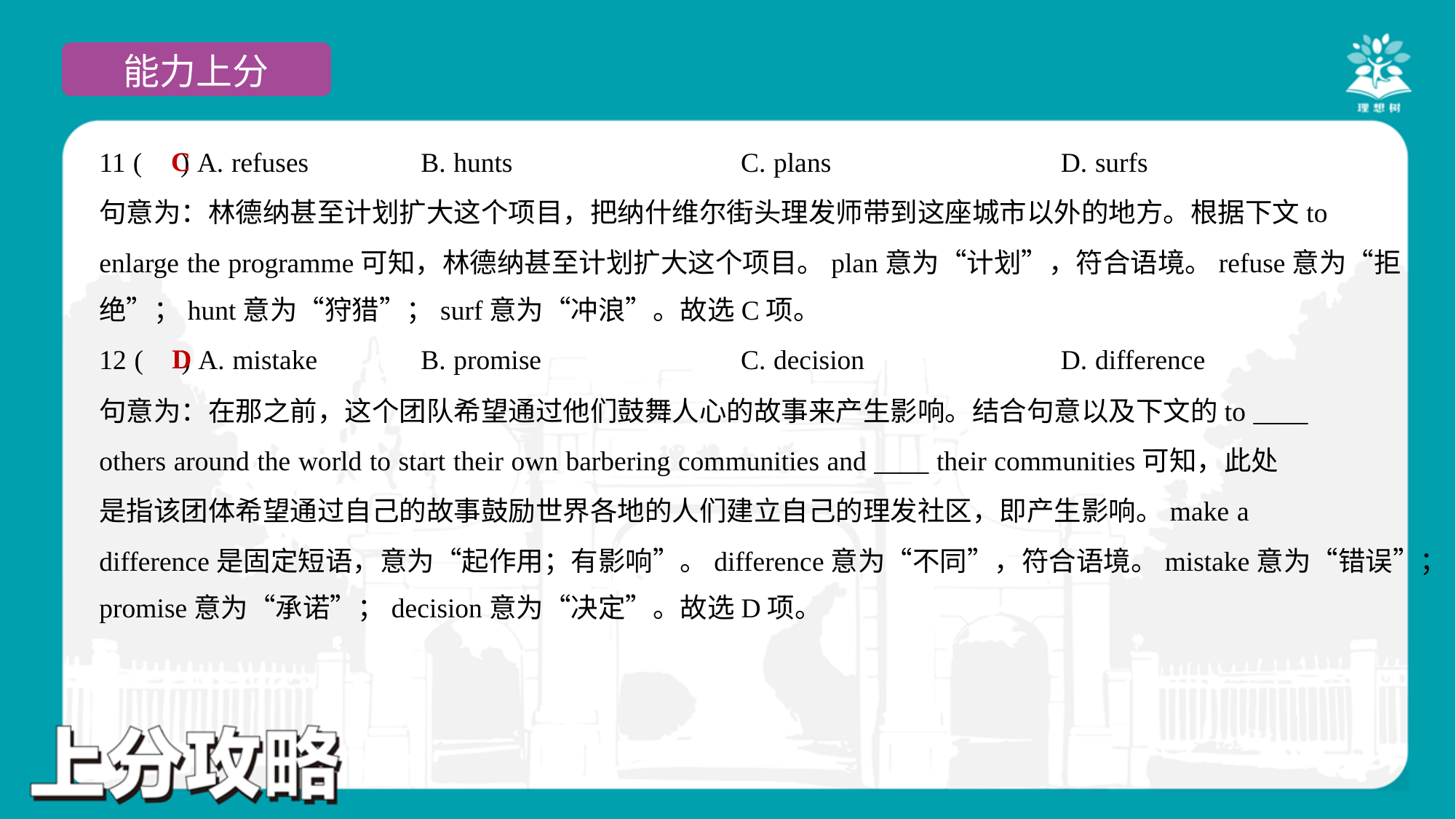

C
11 (     ) A. refuses	B. hunts	C. plans	D. surfs
句意为：林德纳甚至计划扩大这个项目，把纳什维尔街头理发师带到这座城市以外的地方。根据下文to
enlarge the programme可知，林德纳甚至计划扩大这个项目。plan意为“计划”，符合语境。refuse意为“拒
绝”；hunt意为“狩猎”；surf意为“冲浪”。故选C项。
D
12 (     ) A. mistake	B. promise	C. decision	D. difference
句意为：在那之前，这个团队希望通过他们鼓舞人心的故事来产生影响。结合句意以及下文的to ____
others around the world to start their own barbering communities and ____ their communities可知，此处
是指该团体希望通过自己的故事鼓励世界各地的人们建立自己的理发社区，即产生影响。make a
difference是固定短语，意为“起作用；有影响”。difference意为“不同”，符合语境。mistake意为“错误”；
promise意为“承诺”；decision意为“决定”。故选D项。